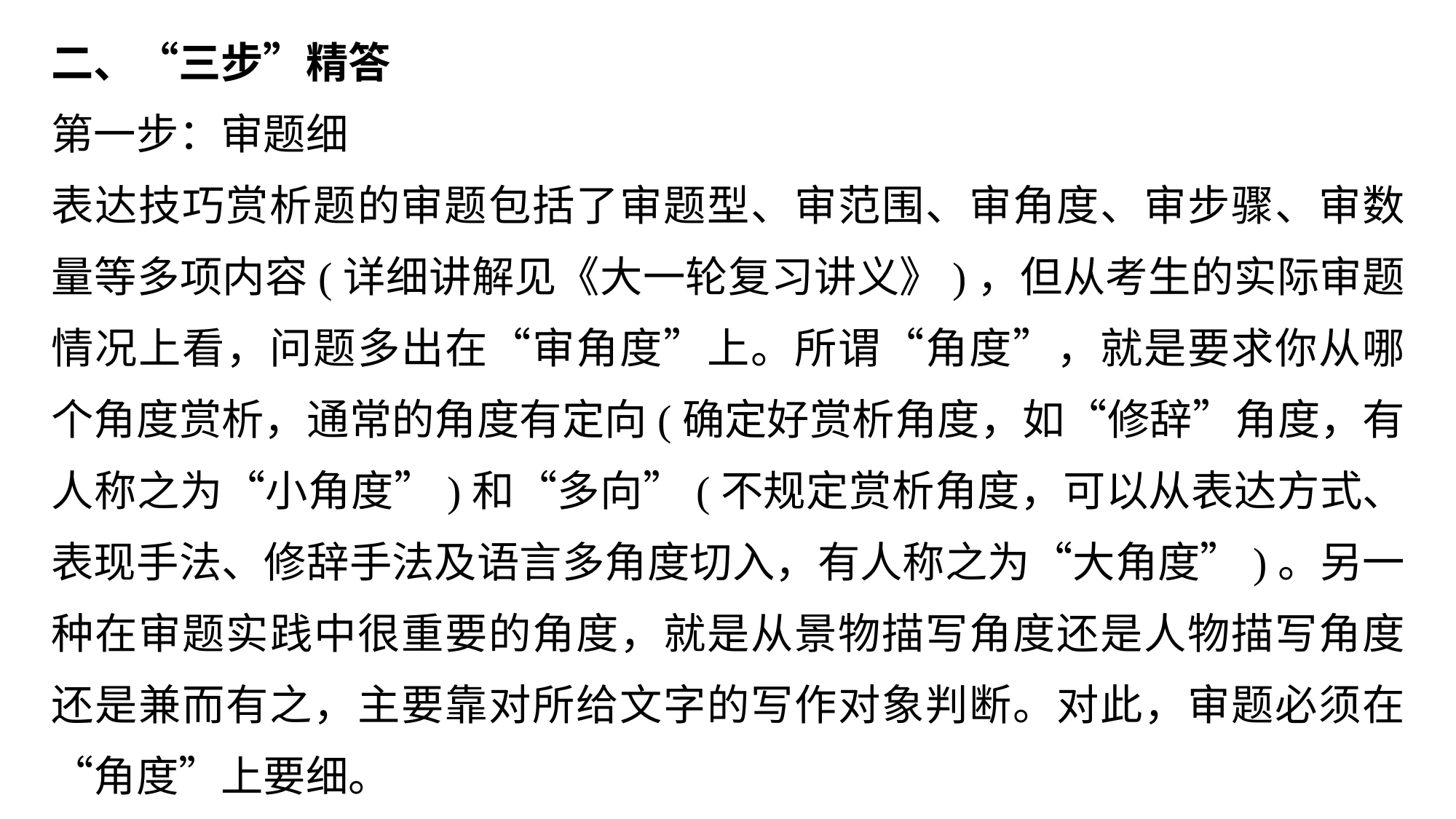

二、“三步”精答
第一步：审题细
表达技巧赏析题的审题包括了审题型、审范围、审角度、审步骤、审数量等多项内容(详细讲解见《大一轮复习讲义》)，但从考生的实际审题情况上看，问题多出在“审角度”上。所谓“角度”，就是要求你从哪个角度赏析，通常的角度有定向(确定好赏析角度，如“修辞”角度，有人称之为“小角度”)和“多向”(不规定赏析角度，可以从表达方式、表现手法、修辞手法及语言多角度切入，有人称之为“大角度”)。另一种在审题实践中很重要的角度，就是从景物描写角度还是人物描写角度还是兼而有之，主要靠对所给文字的写作对象判断。对此，审题必须在“角度”上要细。